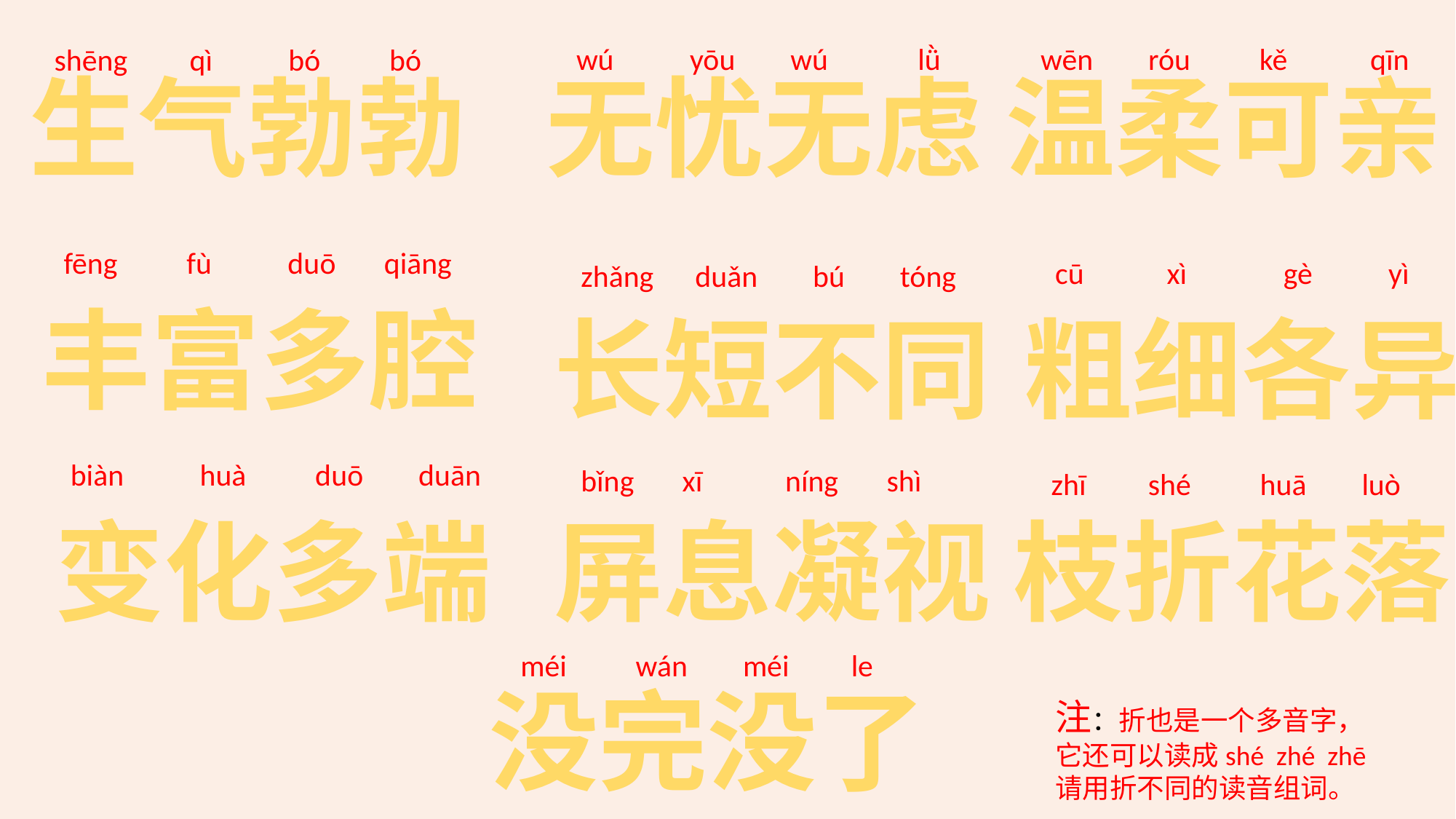

wú           yōu        wú             lǜ
    wēn        róu          kě            qīn
shēng         qì           bó          bó
生气勃勃
无忧无虑
温柔可亲
fēng          fù           duō       qiāng
cū            xì              gè           yì
zhǎng      duǎn        bú        tóng
丰富多腔
长短不同
粗细各异
 biàn           huà          duō        duān
bǐng       xī            níng       shì
zhī         shé          huā        luò
变化多端
屏息凝视
枝折花落
méi          wán        méi         le
没完没了
注：折也是一个多音字，它还可以读成shé  zhé  zhē
请用折不同的读音组词。